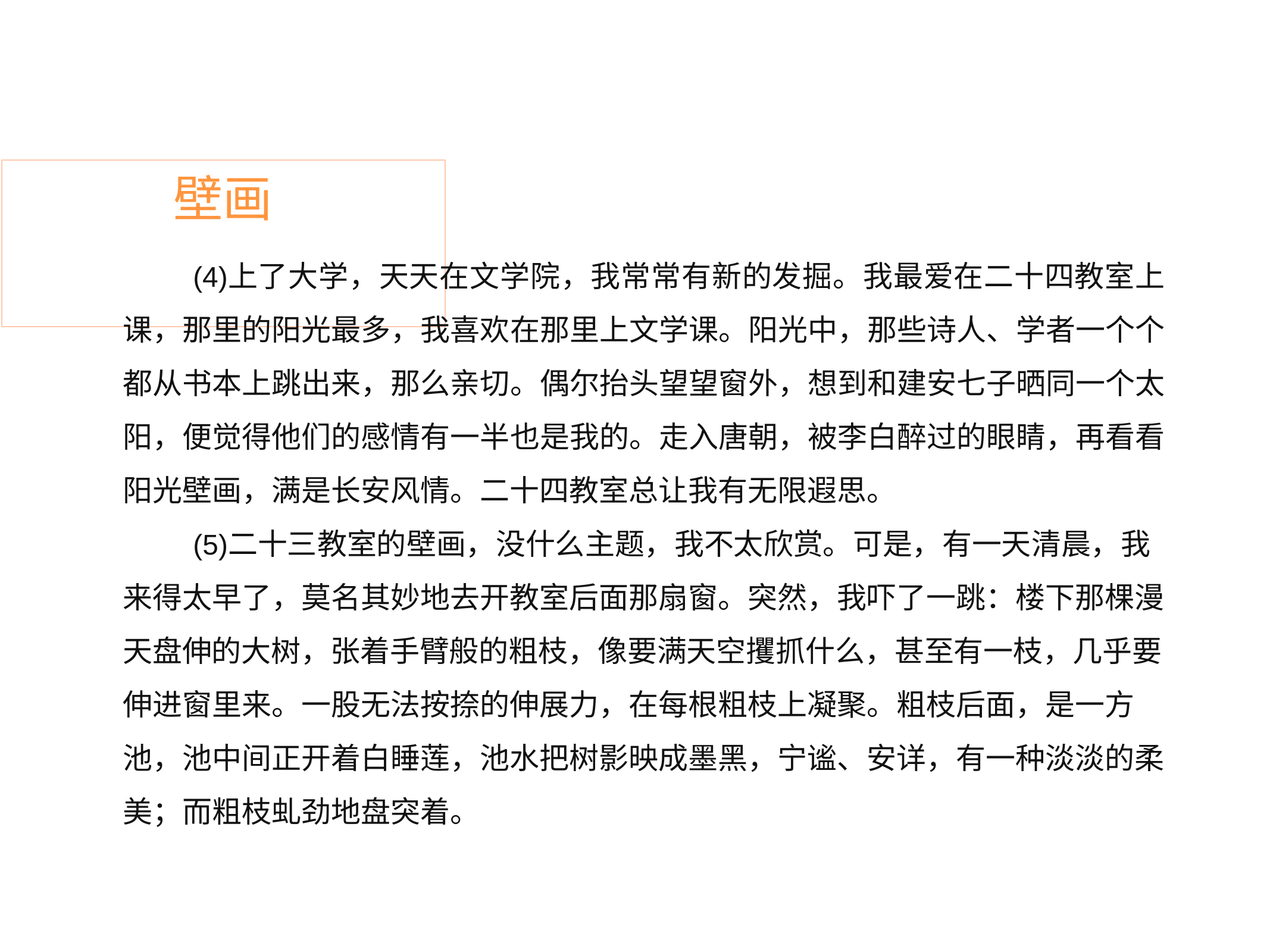

# 壁画
上了大学，天天在文学院，我常常有新的发掘。我最爱在二十四教室上 课，那里的阳光最多，我喜欢在那里上文学课。阳光中，那些诗人、学者一个个 都从书本上跳出来，那么亲切。偶尔抬头望望窗外，想到和建安七子晒同一个太 阳，便觉得他们的感情有一半也是我的。走入唐朝，被李白醉过的眼睛，再看看 阳光壁画，满是长安风情。二十四教室总让我有无限遐思。
二十三教室的壁画，没什么主题，我不太欣赏。可是，有一天清晨，我 来得太早了，莫名其妙地去开教室后面那扇窗。突然，我吓了一跳：楼下那棵漫 天盘伸的大树，张着手臂般的粗枝，像要满天空攫抓什么，甚至有一枝，几乎要 伸进窗里来。一股无法按捺的伸展力，在每根粗枝上凝聚。粗枝后面，是一方 池，池中间正开着白睡莲，池水把树影映成墨黑，宁谧、安详，有一种淡淡的柔 美；而粗枝虬劲地盘突着。